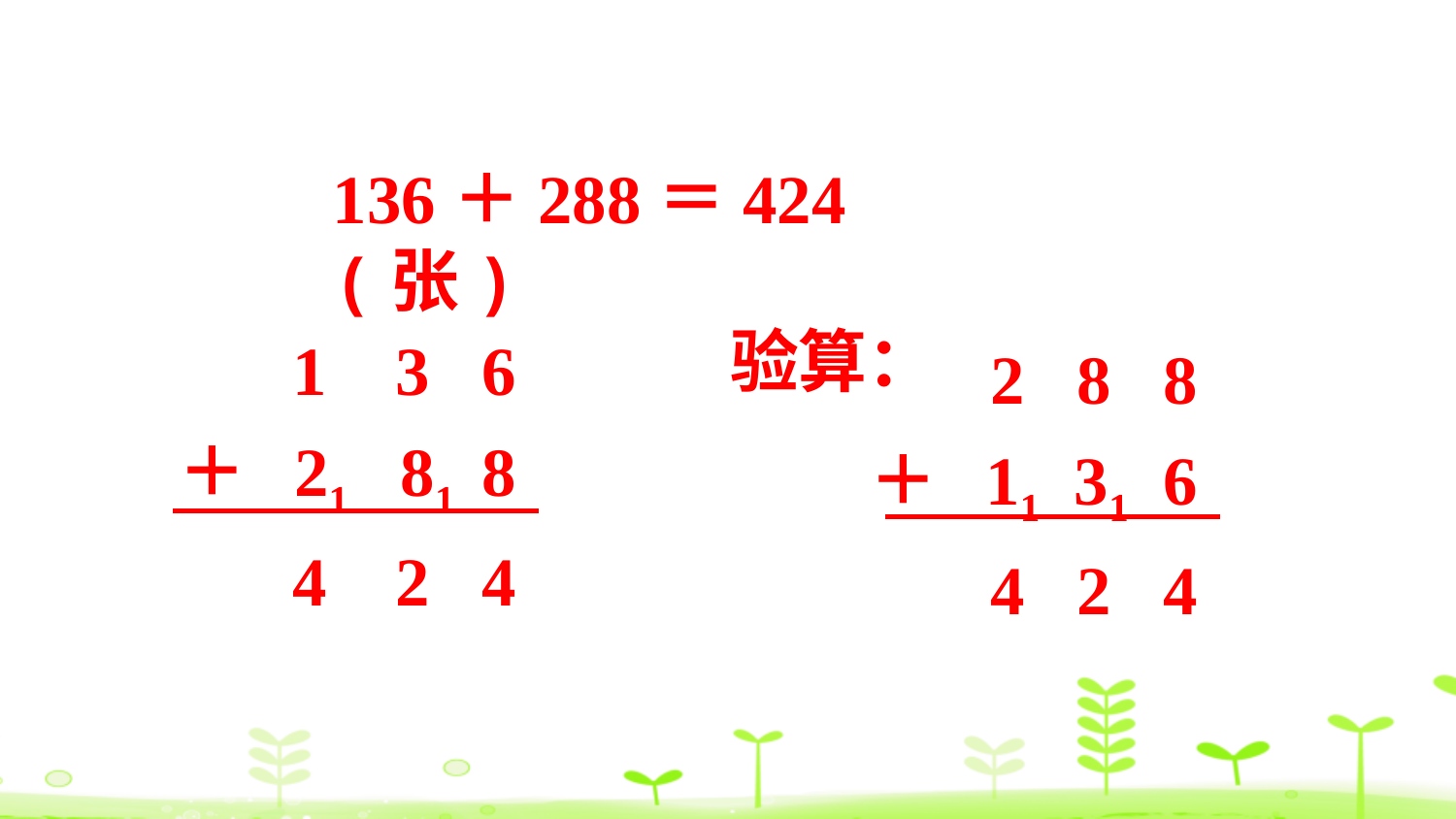

136＋288＝424 (张)
      1    3   6
＋  21   81  8
       4    2   4
验算：
      2   8   8
＋  11  31  6
      4   2   4